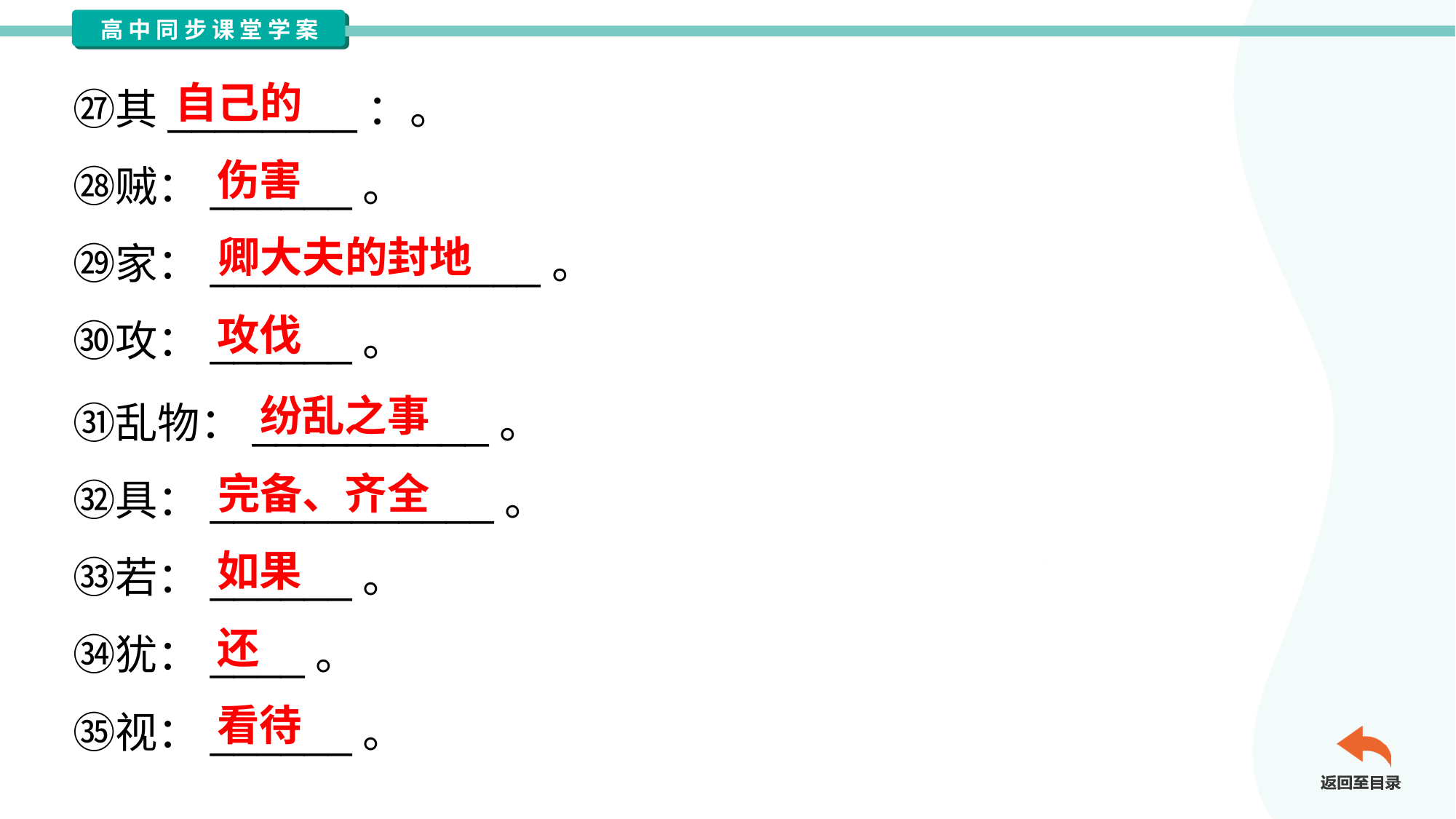

自己的
㉗其________：。
㉘贼：______。
㉙家：______________。
㉚攻：______。
伤害
卿大夫的封地
攻伐
纷乱之事
㉛乱物：__________。
㉜具：____________。
㉝若：______。
㉞犹：____。
㉟视：______。

完备、齐全
如果
还
看待